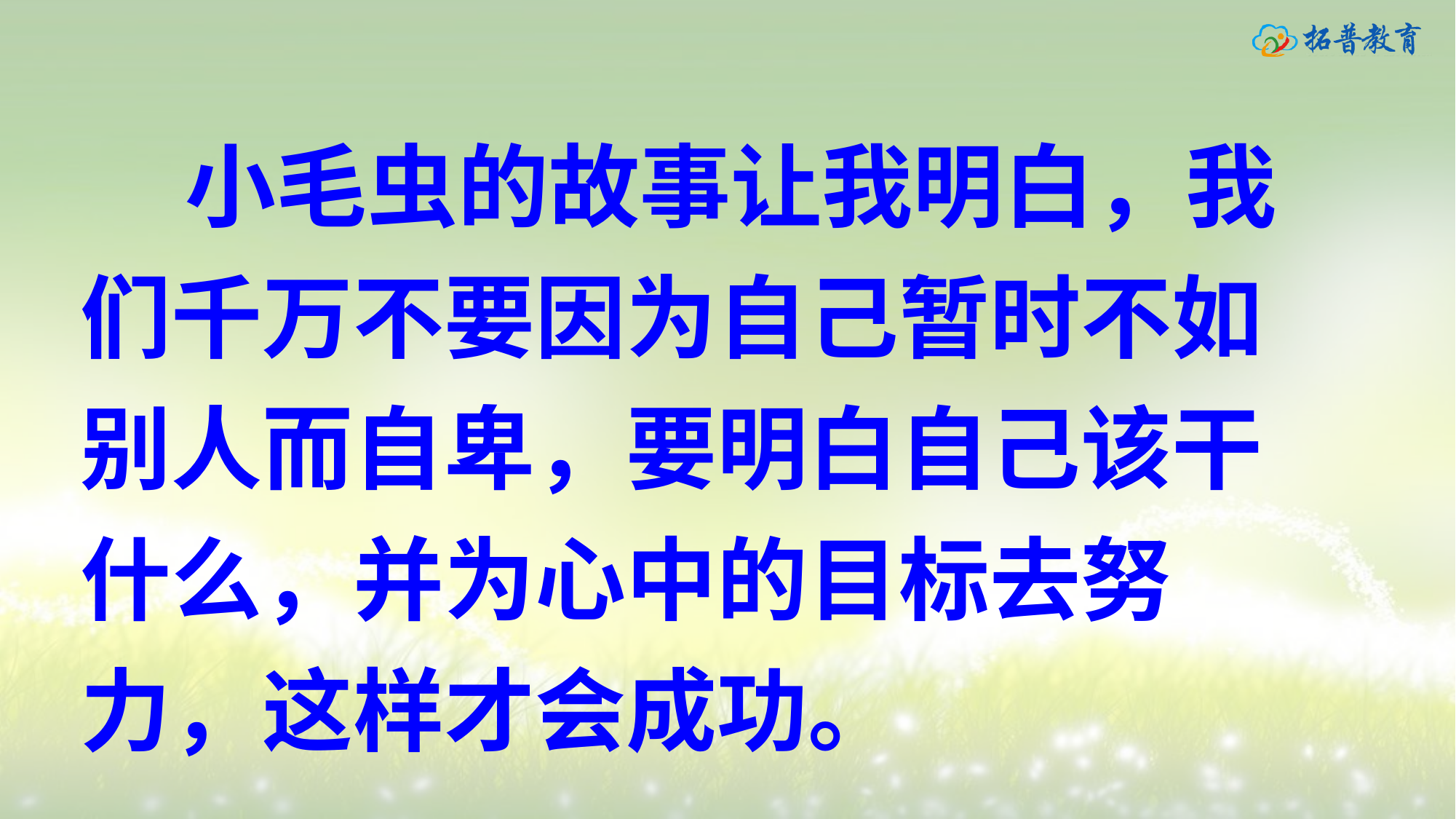

小毛虫的故事让我明白，我们千万不要因为自己暂时不如别人而自卑，要明白自己该干什么，并为心中的目标去努力，这样才会成功。